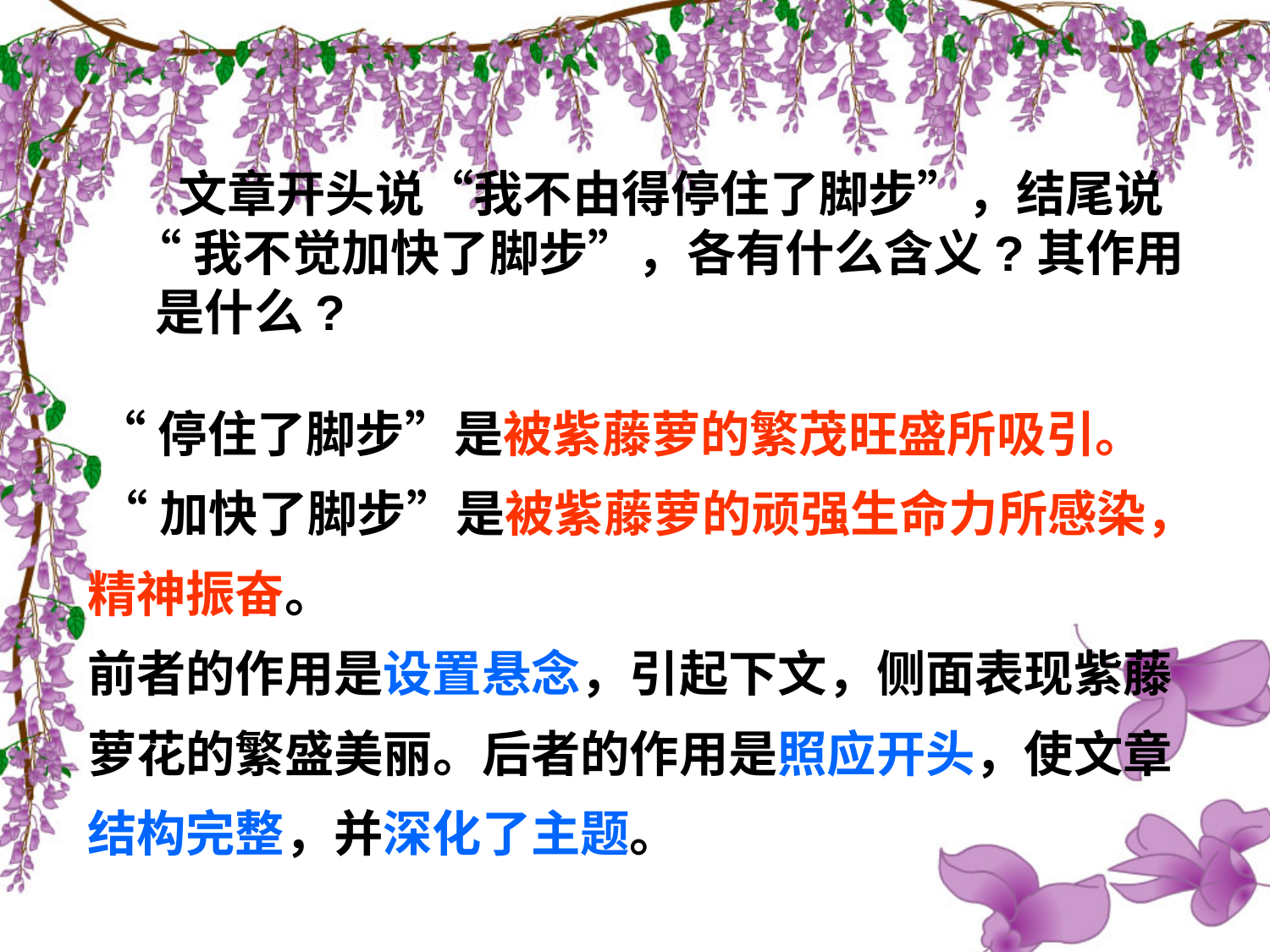

#
   文章开头说“我不由得停住了脚步”，结尾说
“我不觉加快了脚步”，各有什么含义?其作用
 是什么?
 “停住了脚步”是被紫藤萝的繁茂旺盛所吸引。
 “加快了脚步”是被紫藤萝的顽强生命力所感染，精神振奋。
前者的作用是设置悬念，引起下文，侧面表现紫藤萝花的繁盛美丽。后者的作用是照应开头，使文章结构完整，并深化了主题。